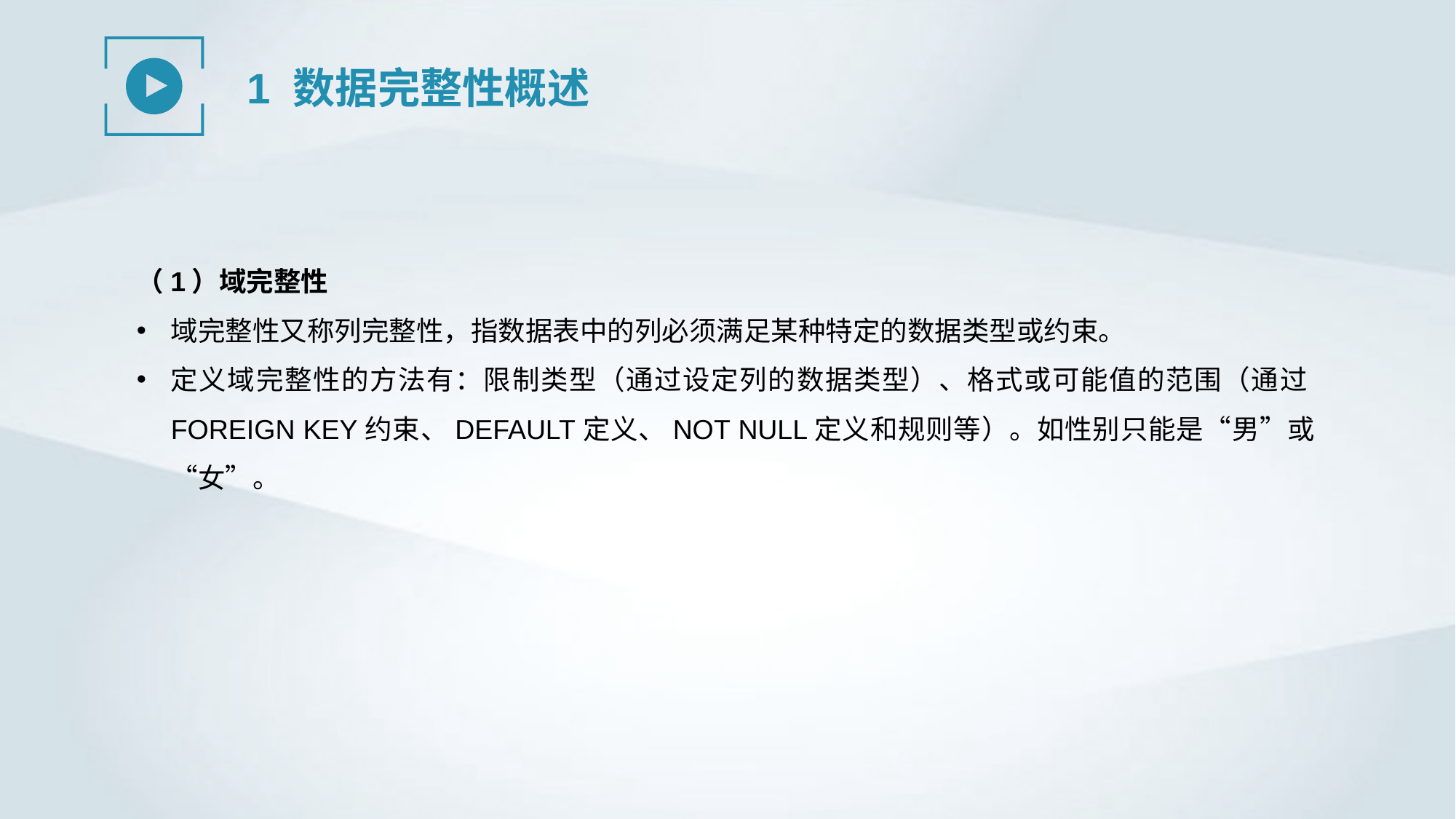

1 数据完整性概述
（1）域完整性
域完整性又称列完整性，指数据表中的列必须满足某种特定的数据类型或约束。
定义域完整性的方法有：限制类型（通过设定列的数据类型）、格式或可能值的范围（通过FOREIGN KEY约束、DEFAULT定义、NOT NULL定义和规则等）。如性别只能是“男”或“女”。